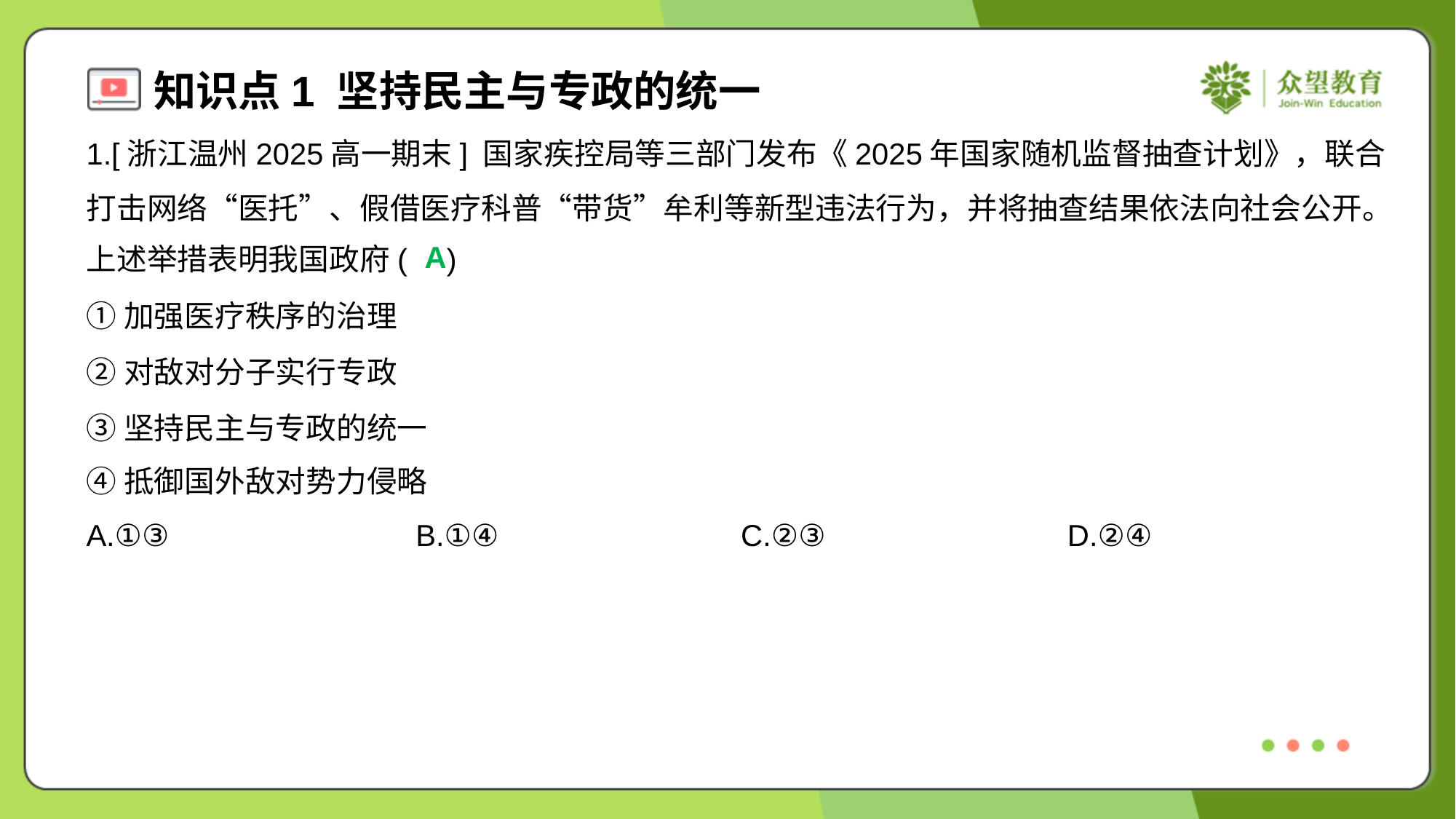

1.[浙江温州2025高一期末] 国家疾控局等三部门发布《2025年国家随机监督抽查计划》，联合
打击网络“医托”、假借医疗科普“带货”牟利等新型违法行为，并将抽查结果依法向社会公开。
上述举措表明我国政府(     )
A
①加强医疗秩序的治理
②对敌对分子实行专政
③坚持民主与专政的统一
④抵御国外敌对势力侵略
A.①③	B.①④	C.②③	D.②④